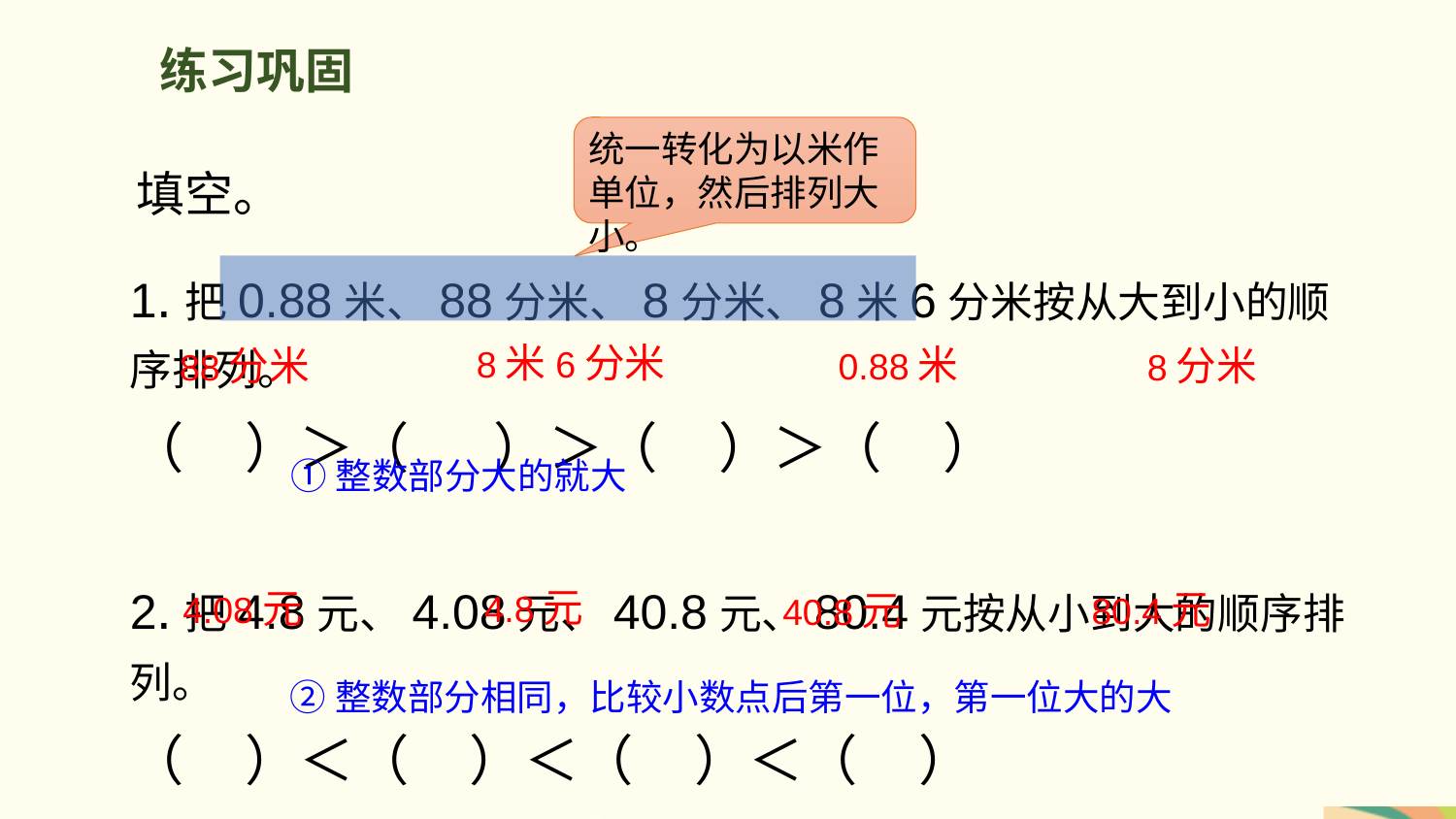

练习巩固

统一转化为以米作单位，然后排列大小。
填空。
1.把0.88米、88分米、8分米、8米6分米按从大到小的顺序排列。
（     ）＞（       ）＞（     ）＞（     ）

2.把4.8元、4.08元、40.8元、80.4元按从小到大的顺序排列。
（     ）＜（     ）＜（     ）＜（     ）

8米6分米
0.88米
88分米
8分米
①整数部分大的就大
4.8元
4.08元
80.4元
40.8元
②整数部分相同，比较小数点后第一位，第一位大的大